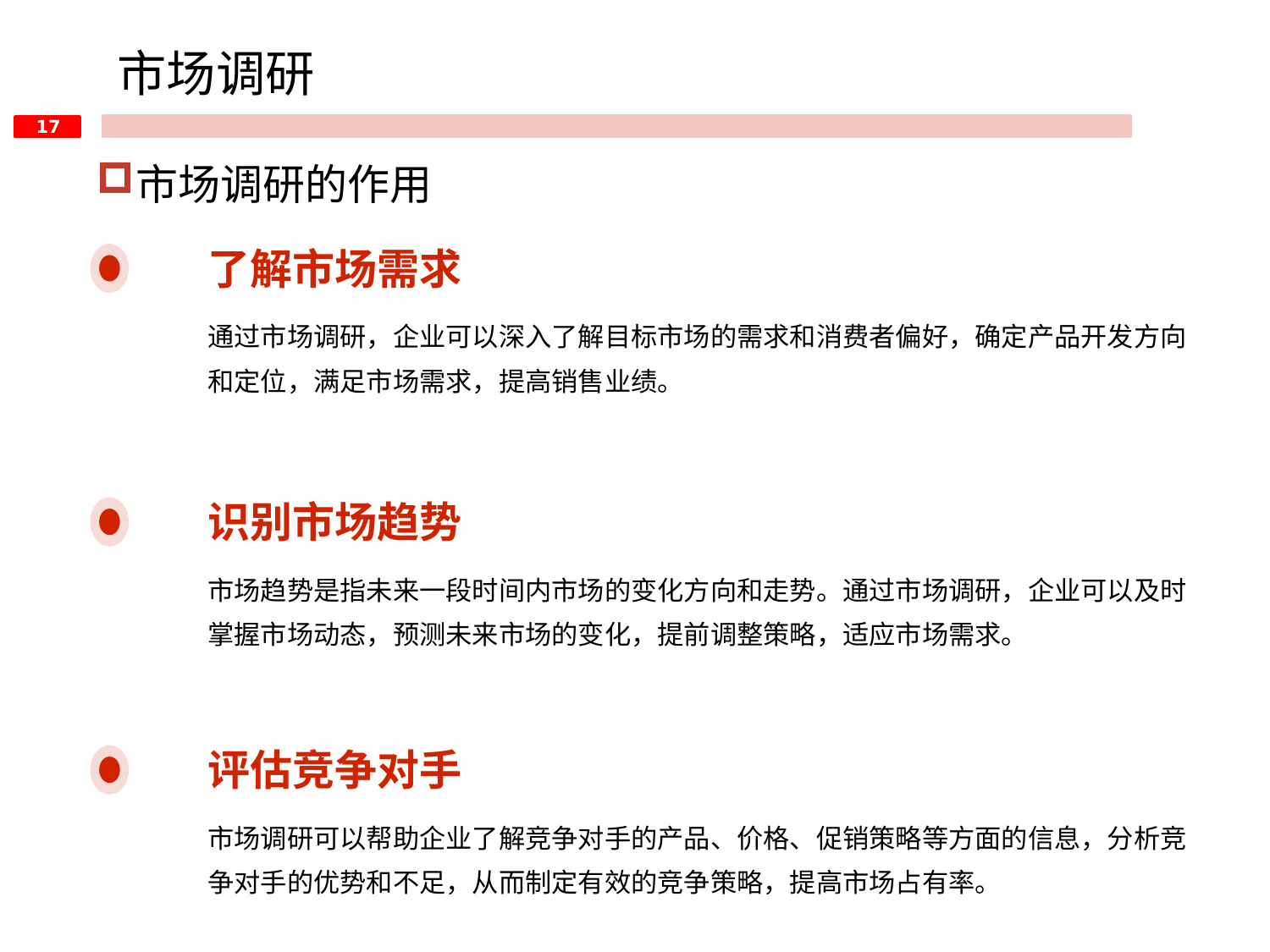

市场调研
17
市场调研的作用
了解市场需求

通过市场调研，企业可以深入了解目标市场的需求和消费者偏好，确定产品开发方向和定位，满足市场需求，提高销售业绩。
识别市场趋势

市场趋势是指未来一段时间内市场的变化方向和走势。通过市场调研，企业可以及时掌握市场动态，预测未来市场的变化，提前调整策略，适应市场需求。
评估竞争对手

市场调研可以帮助企业了解竞争对手的产品、价格、促销策略等方面的信息，分析竞争对手的优势和不足，从而制定有效的竞争策略，提高市场占有率。